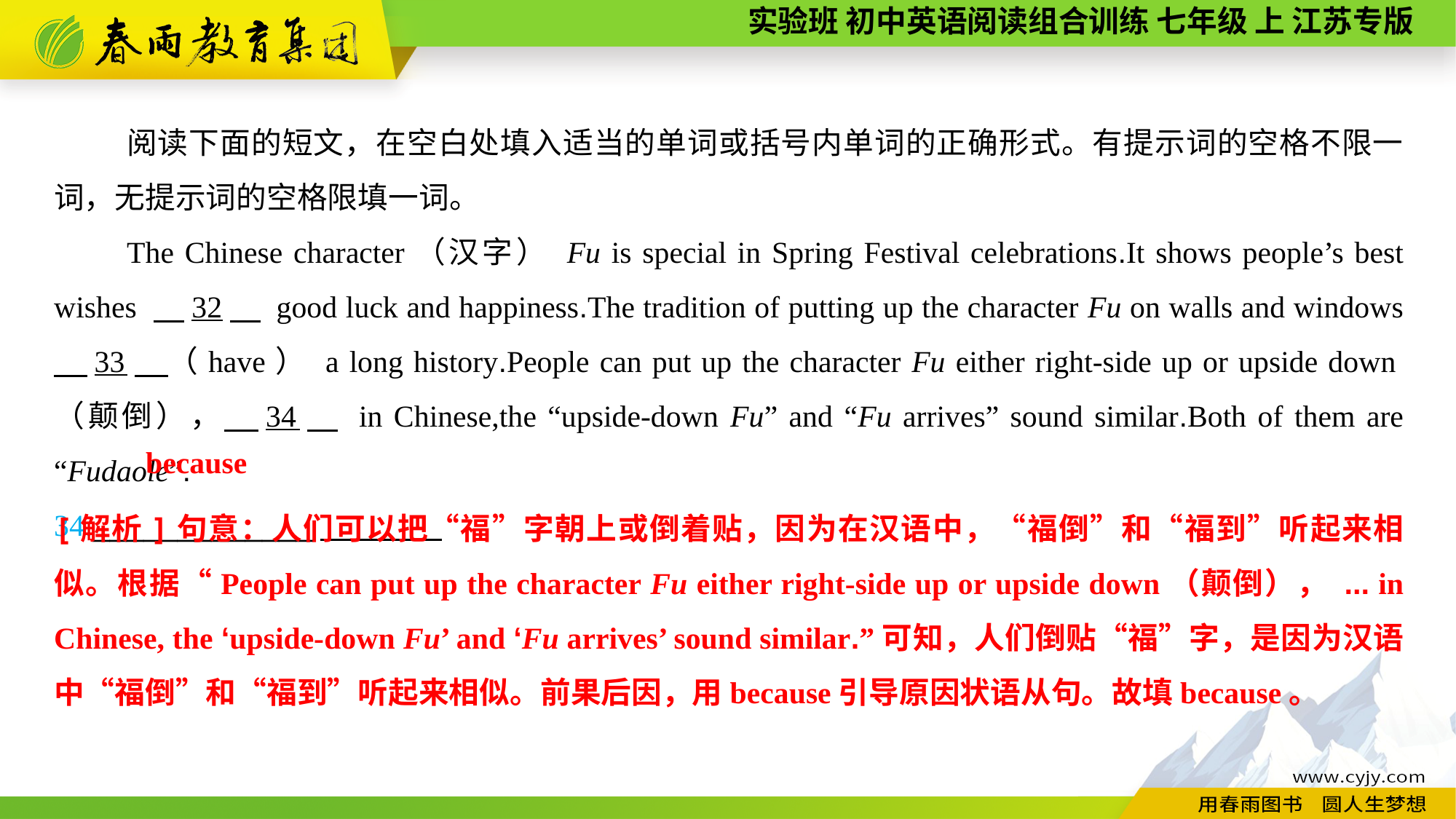

阅读下面的短文，在空白处填入适当的单词或括号内单词的正确形式。有提示词的空格不限一词，无提示词的空格限填一词。
The Chinese character（汉字） Fu is special in Spring Festival celebrations.It shows people’s best wishes 　32　 good luck and happiness.The tradition of putting up the character Fu on walls and windows 　33　（have） a long history.People can put up the character Fu either right-side up or upside down（颠倒），　34　 in Chinese,the “upside-down Fu” and “Fu arrives” sound similar.Both of them are “Fudaole”.
34._____________
because
[解析]句意：人们可以把“福”字朝上或倒着贴，因为在汉语中，“福倒”和“福到”听起来相似。根据“People can put up the character Fu either right-side up or upside down（颠倒）， ... in Chinese, the ‘upside-down Fu’ and ‘Fu arrives’ sound similar.”可知，人们倒贴“福”字，是因为汉语中“福倒”和“福到”听起来相似。前果后因，用because引导原因状语从句。故填because。